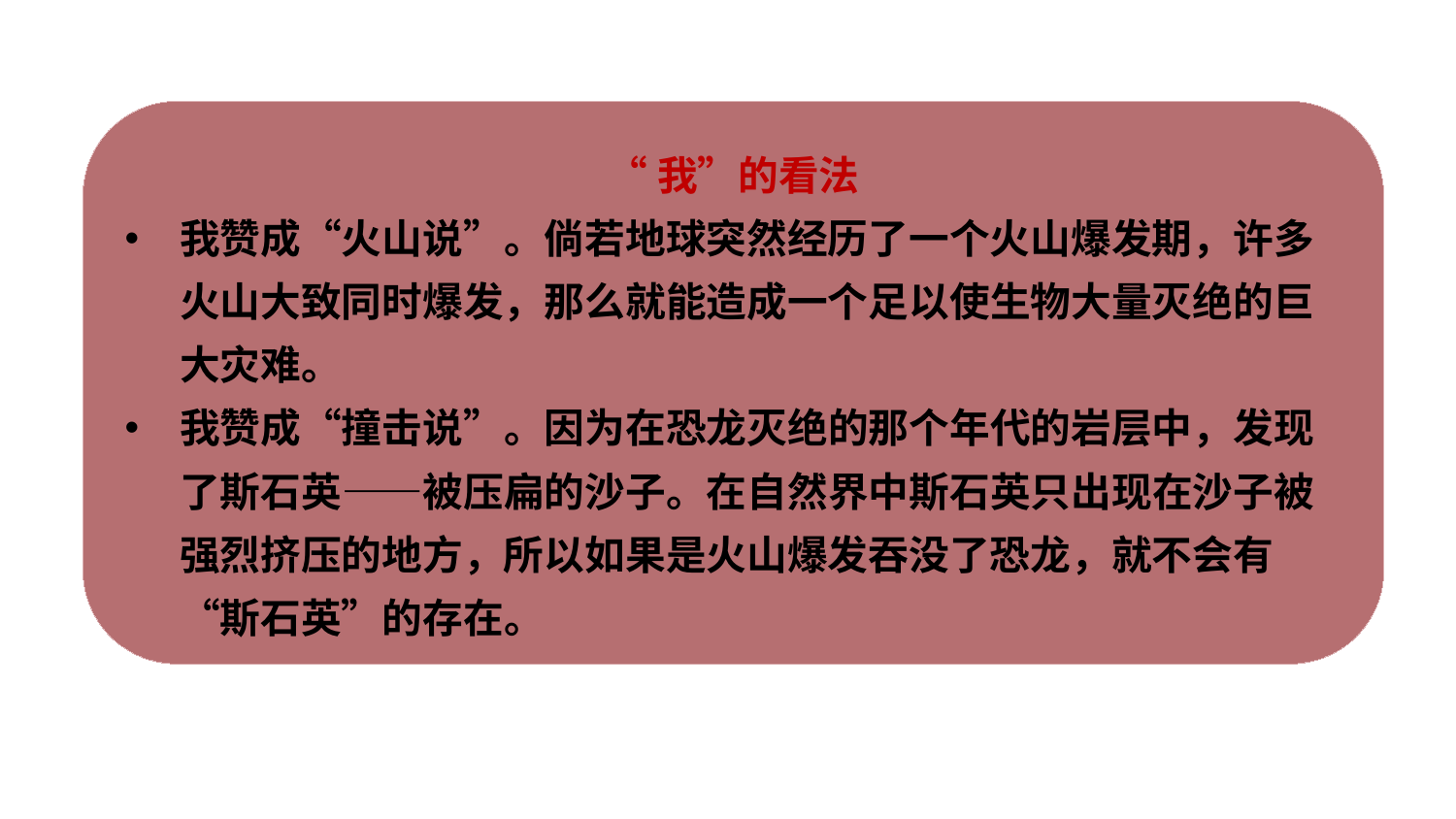

“我”的看法
我赞成“火山说”。倘若地球突然经历了一个火山爆发期，许多火山大致同时爆发，那么就能造成一个足以使生物大量灭绝的巨大灾难。
我赞成“撞击说”。因为在恐龙灭绝的那个年代的岩层中，发现了斯石英——被压扁的沙子。在自然界中斯石英只出现在沙子被强烈挤压的地方，所以如果是火山爆发吞没了恐龙，就不会有“斯石英”的存在。